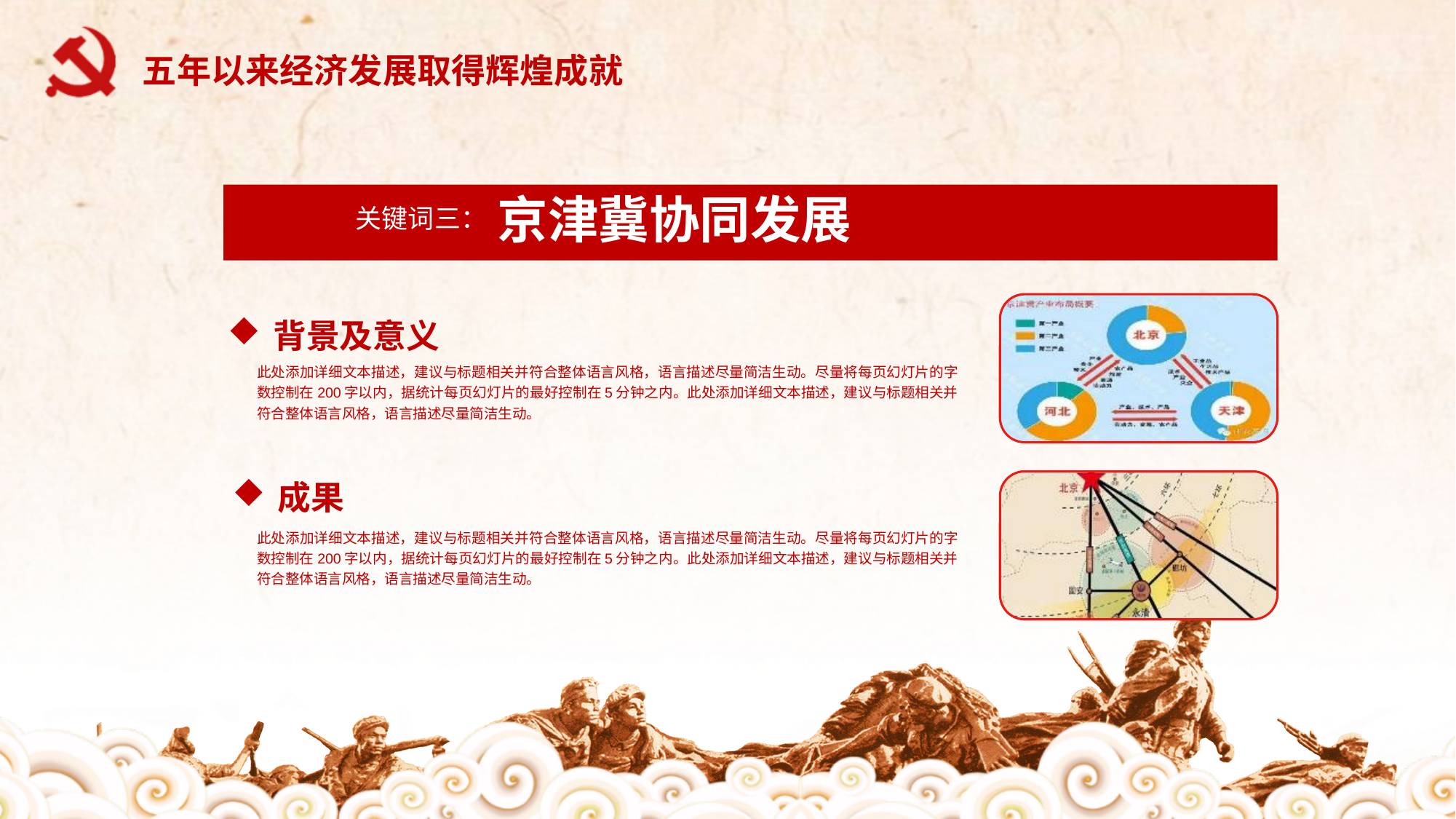

五年以来经济发展取得辉煌成就
京津冀协同发展

关键词三：

背景及意义
此处添加详细文本描述，建议与标题相关并符合整体语言风格，语言描述尽量简洁生动。尽量将每页幻灯片的字数控制在200字以内，据统计每页幻灯片的最好控制在5分钟之内。此处添加详细文本描述，建议与标题相关并符合整体语言风格，语言描述尽量简洁生动。

成果
此处添加详细文本描述，建议与标题相关并符合整体语言风格，语言描述尽量简洁生动。尽量将每页幻灯片的字数控制在200字以内，据统计每页幻灯片的最好控制在5分钟之内。此处添加详细文本描述，建议与标题相关并符合整体语言风格，语言描述尽量简洁生动。